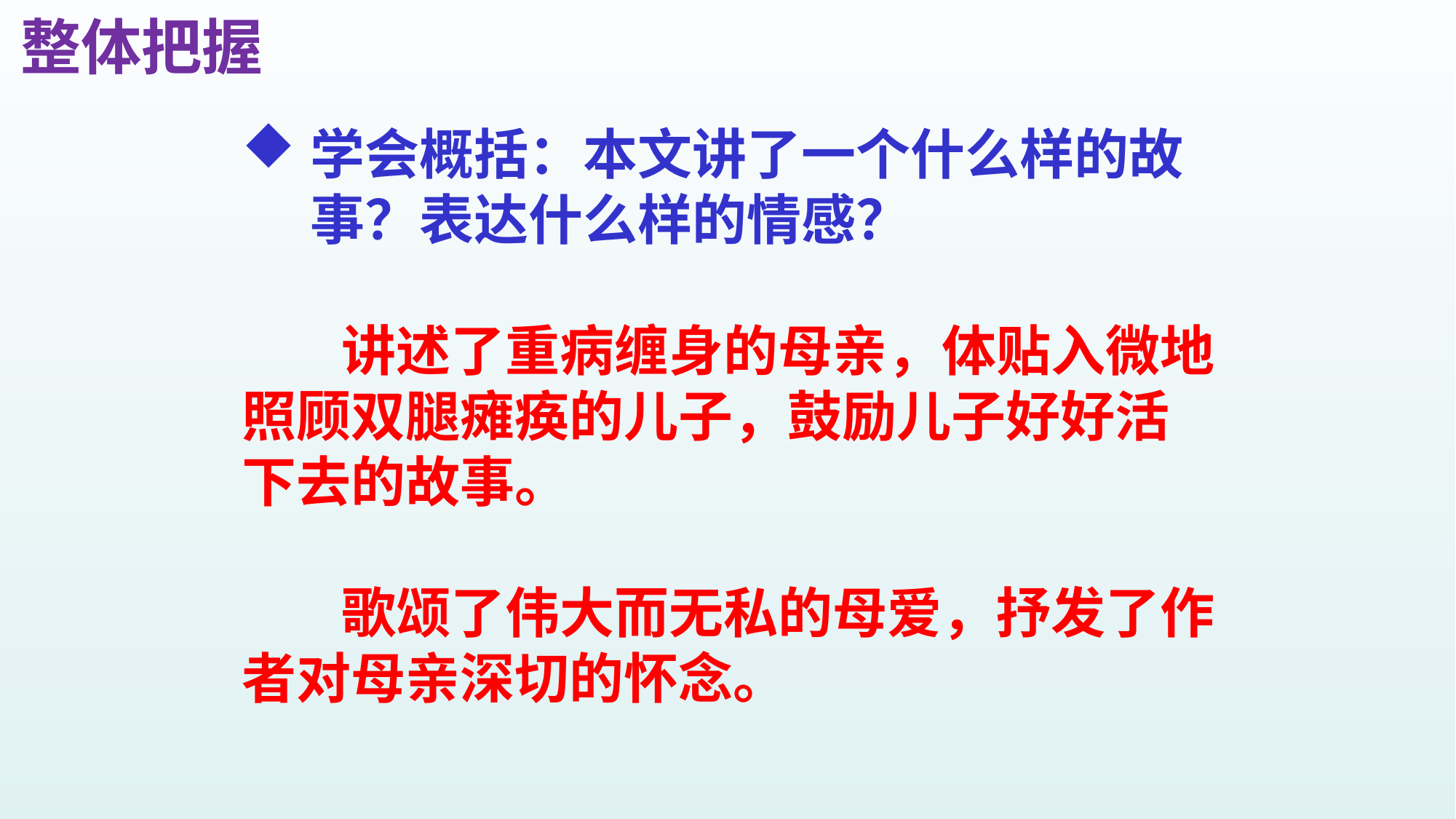

整体把握
学会概括：本文讲了一个什么样的故事？表达什么样的情感？

       讲述了重病缠身的母亲，体贴入微地照顾双腿瘫痪的儿子，鼓励儿子好好活下去的故事。

       歌颂了伟大而无私的母爱，抒发了作者对母亲深切的怀念。